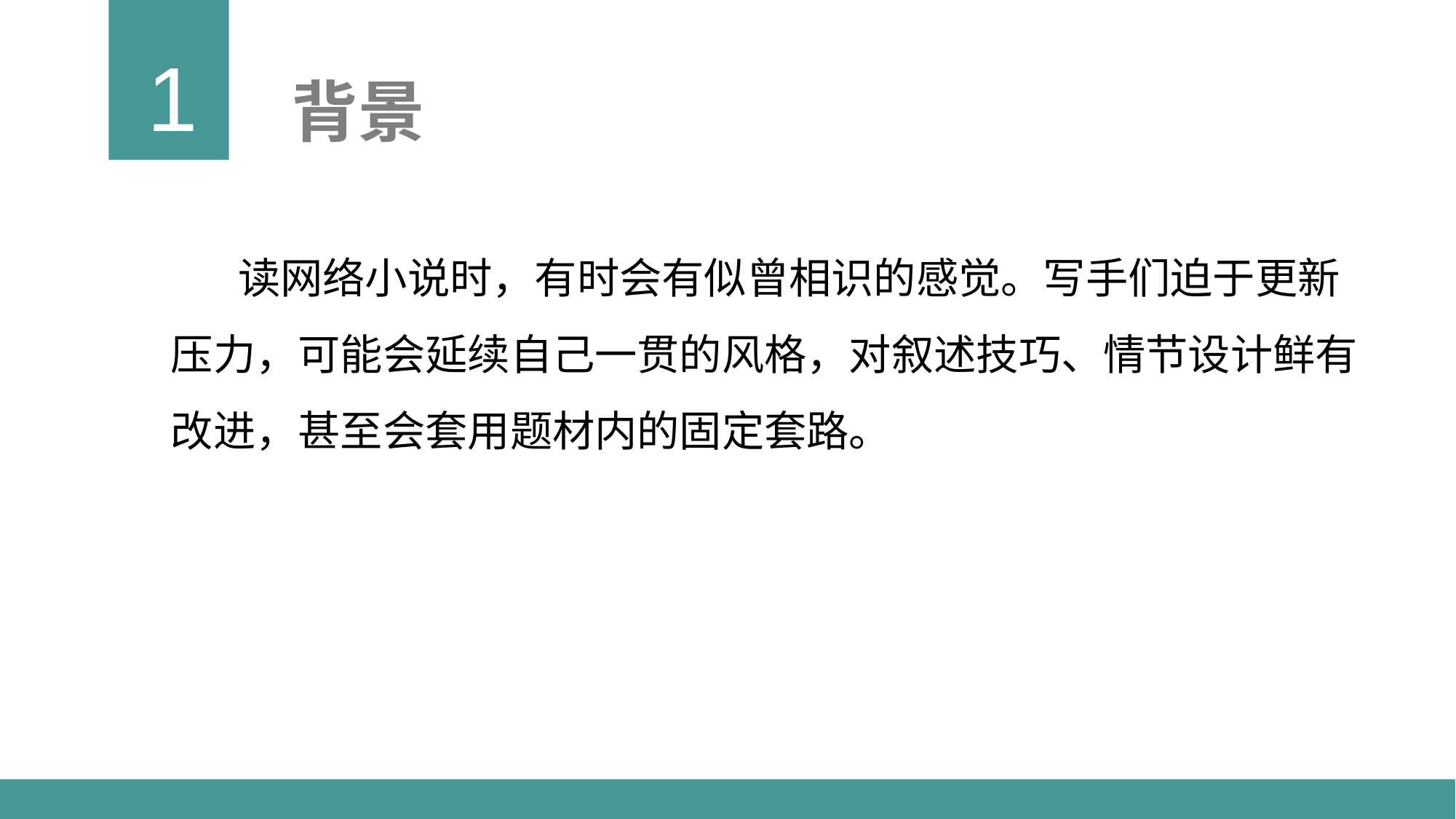

1
背景
      读网络小说时，有时会有似曾相识的感觉。写手们迫于更新压力，可能会延续自己一贯的风格，对叙述技巧、情节设计鲜有改进，甚至会套用题材内的固定套路。